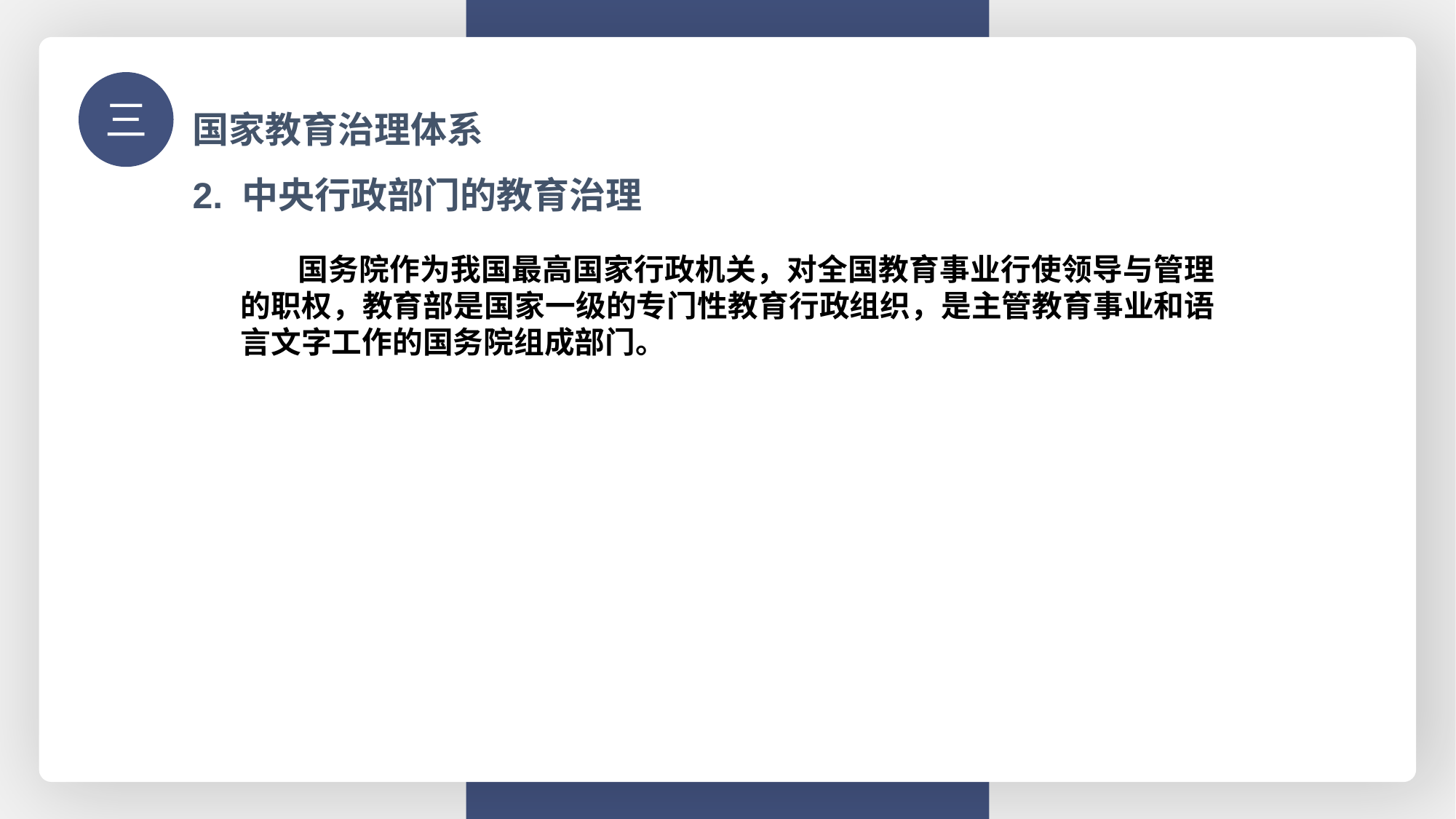

国家教育治理体系
三
2. 中央行政部门的教育治理
       国务院作为我国最高国家行政机关，对全国教育事业行使领导与管理的职权，教育部是国家一级的专门性教育行政组织，是主管教育事业和语言文字工作的国务院组成部门。